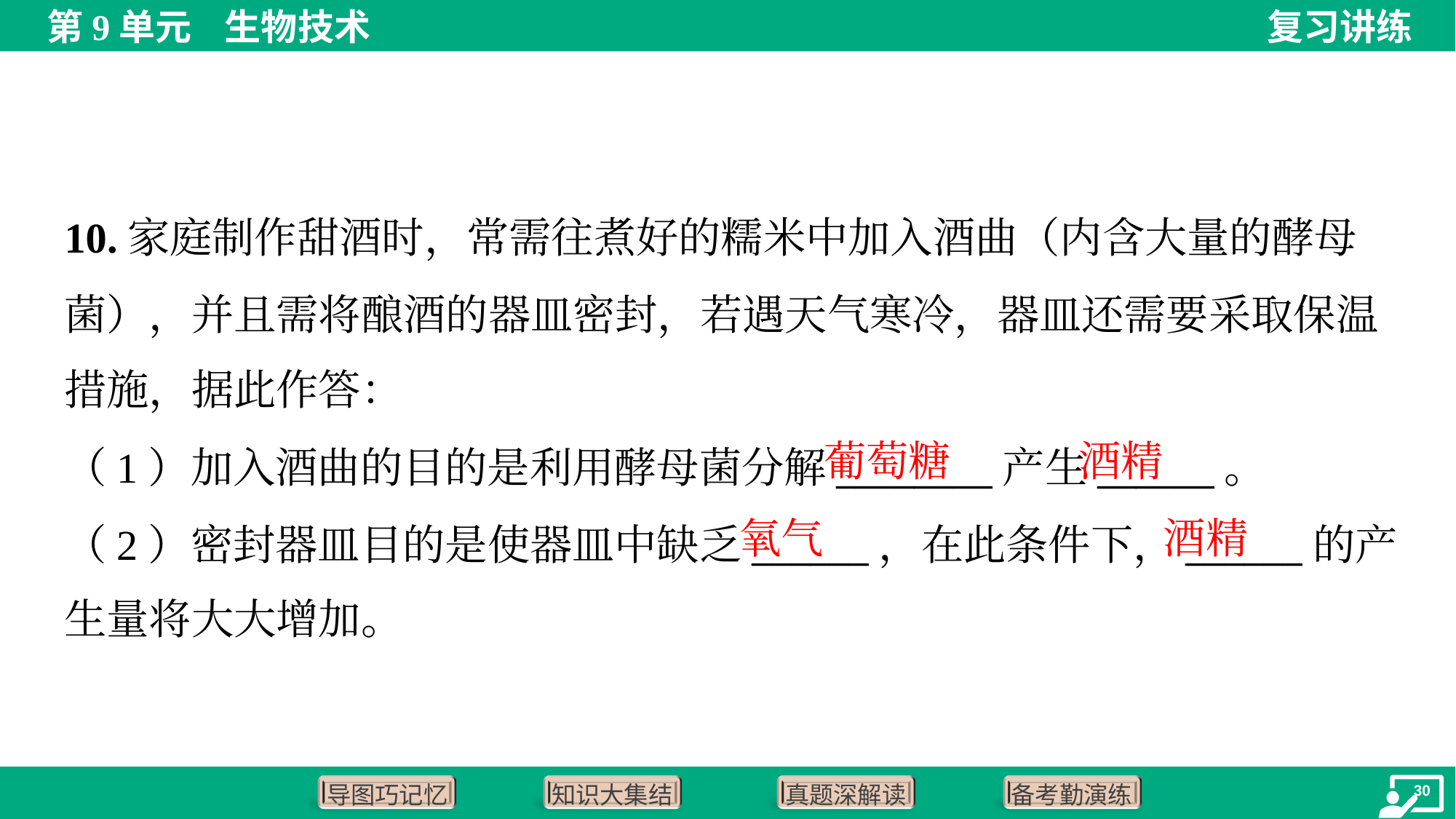

10.家庭制作甜酒时，常需往煮好的糯米中加入酒曲（内含大量的酵母
菌），并且需将酿酒的器皿密封，若遇天气寒冷，器皿还需要采取保温
措施，据此作答：
葡萄糖
酒精
（1）加入酒曲的目的是利用酵母菌分解________产生______。
（2）密封器皿目的是使器皿中缺乏______，在此条件下，______的产
生量将大大增加。
氧气
酒精